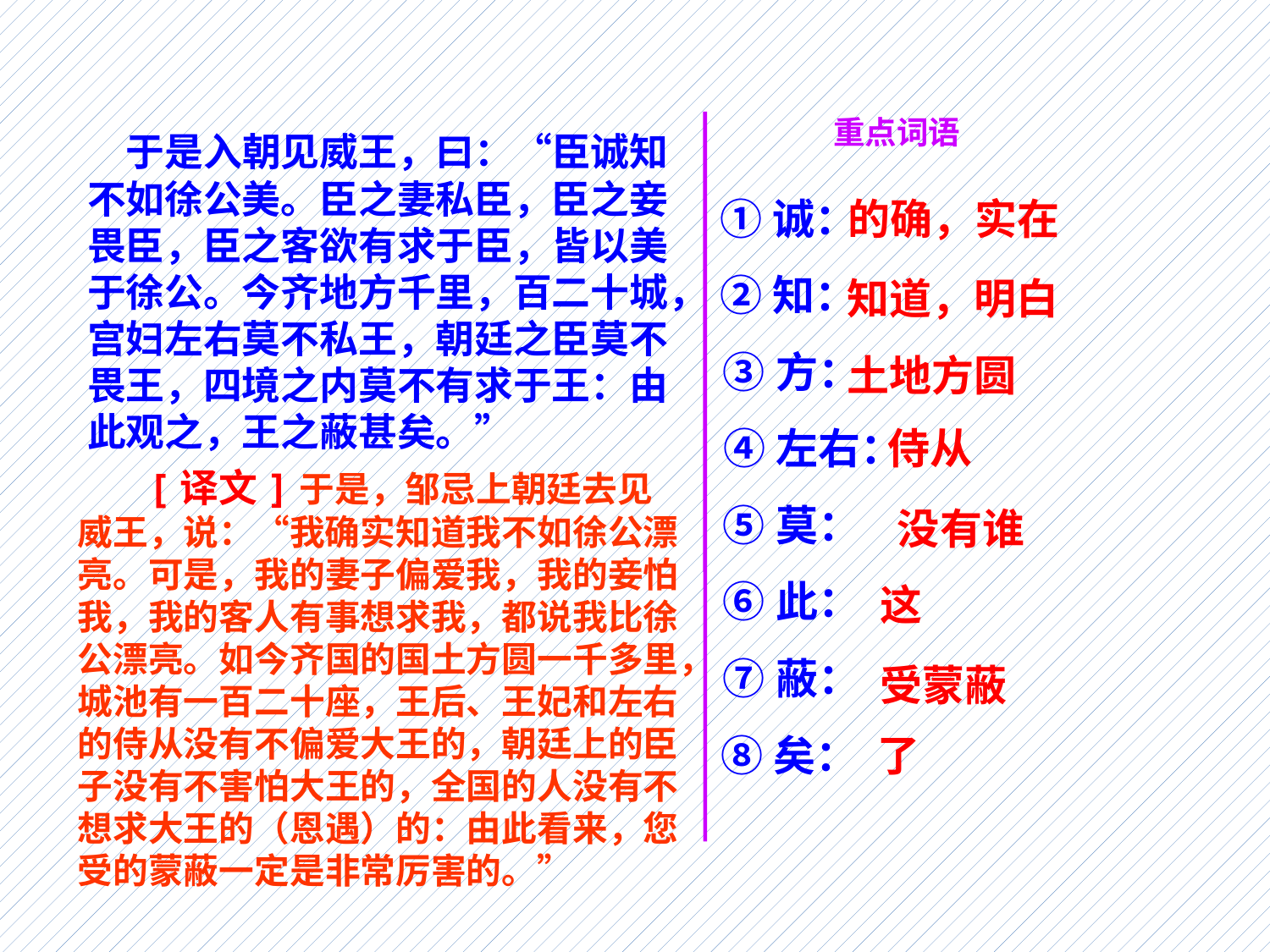

重点词语

   于是入朝见威王，曰：“臣诚知不如徐公美。臣之妻私臣，臣之妾畏臣，臣之客欲有求于臣，皆以美于徐公。今齐地方千里，百二十城，宫妇左右莫不私王，朝廷之臣莫不畏王，四境之内莫不有求于王：由此观之，王之蔽甚矣。”
①诚：
的确，实在
②知：
知道，明白
③方：
土地方圆
④左右：
侍从
   [译文]于是，邹忌上朝廷去见威王，说：“我确实知道我不如徐公漂亮。可是，我的妻子偏爱我，我的妾怕我，我的客人有事想求我，都说我比徐公漂亮。如今齐国的国土方圆一千多里，城池有一百二十座，王后、王妃和左右的侍从没有不偏爱大王的，朝廷上的臣子没有不害怕大王的，全国的人没有不想求大王的（恩遇）的：由此看来，您受的蒙蔽一定是非常厉害的。”
⑤莫：
没有谁
⑥此：
这
⑦蔽：
受蒙蔽
⑧矣：
了